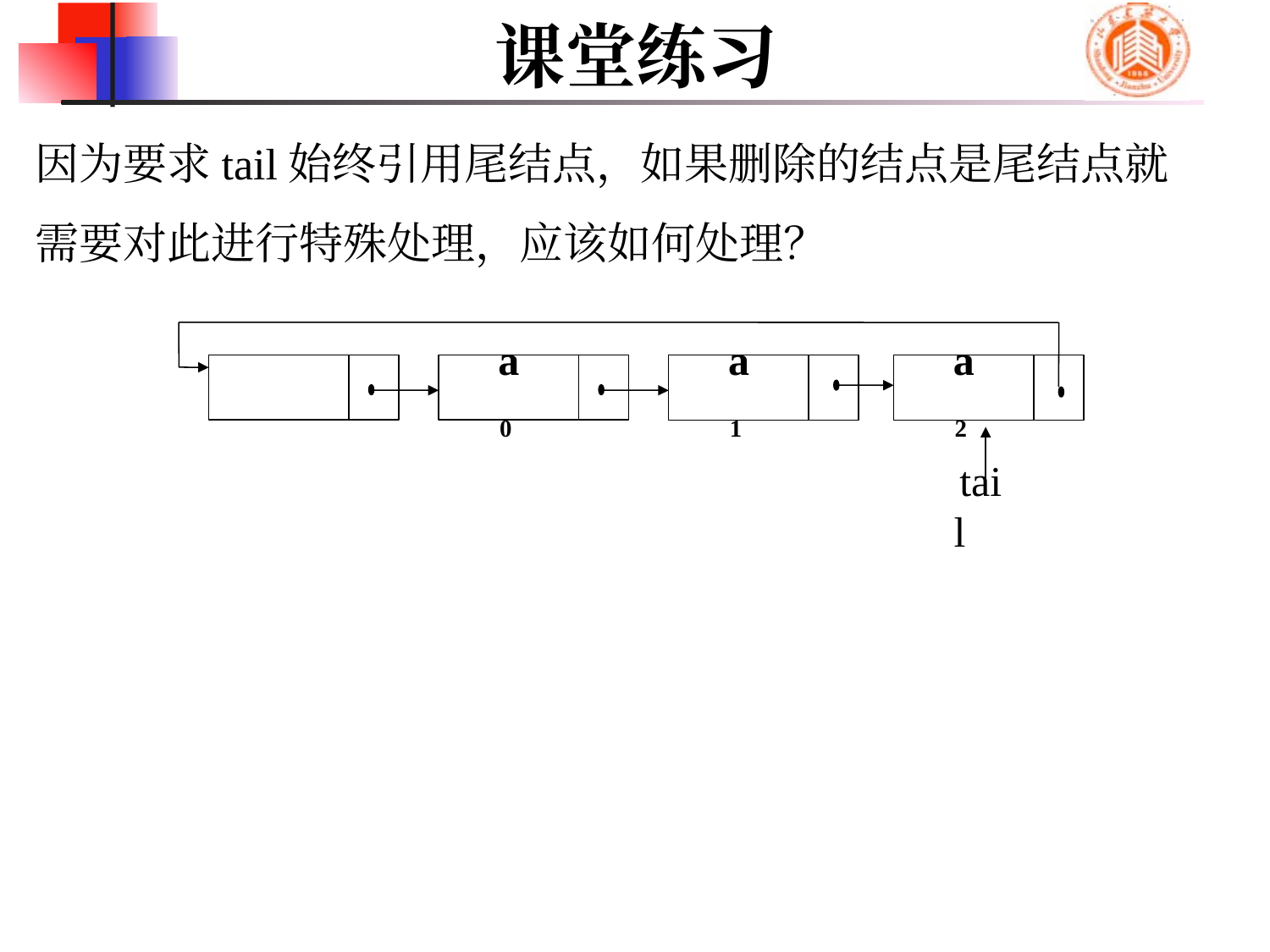

# 课堂练习
因为要求tail始终引用尾结点，如果删除的结点是尾结点就需要对此进行特殊处理，应该如何处理？

a0

a1

a2

tail